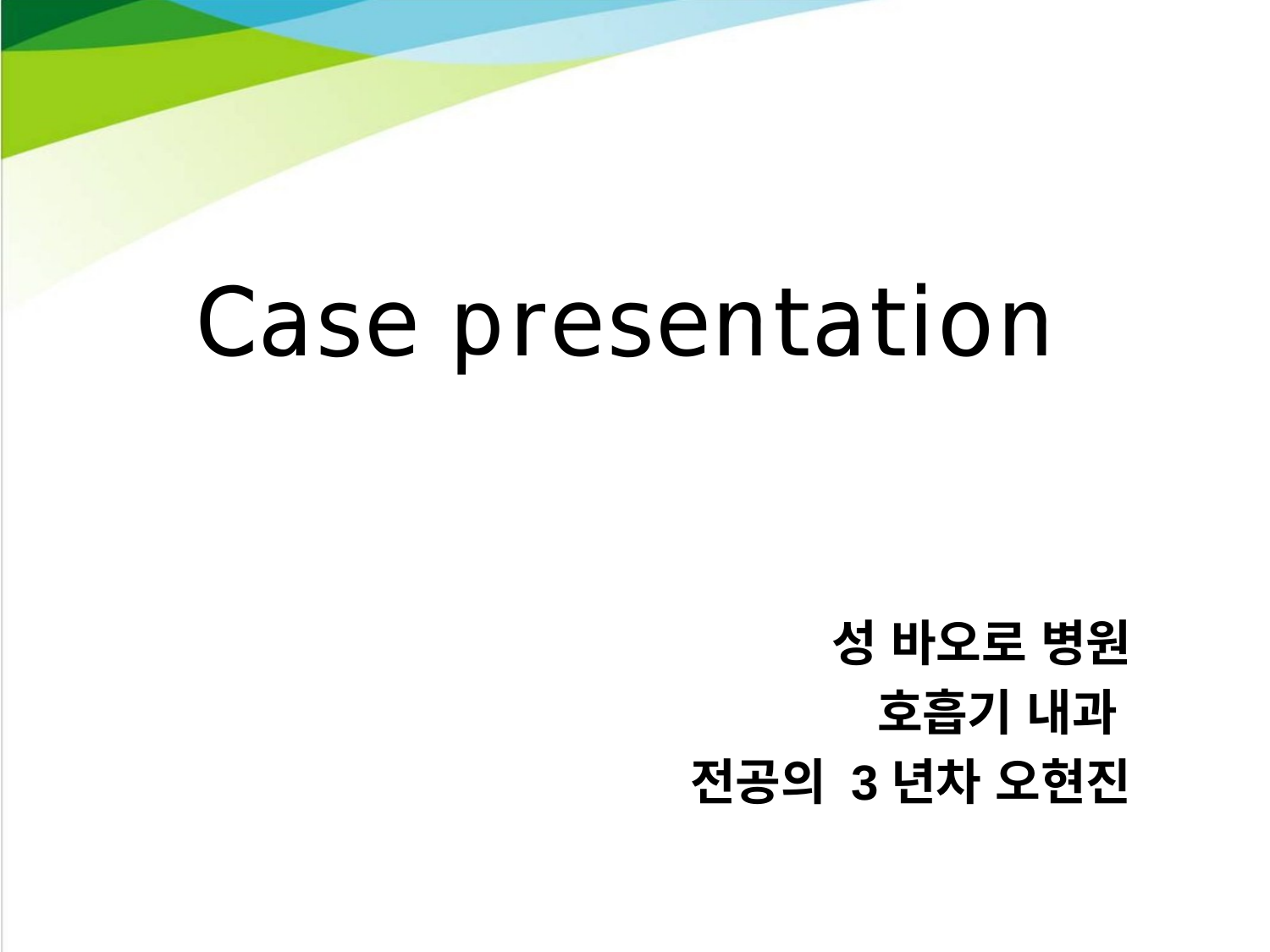

# Case presentation
성 바오로 병원
호흡기 내과
전공의 3년차 오현진